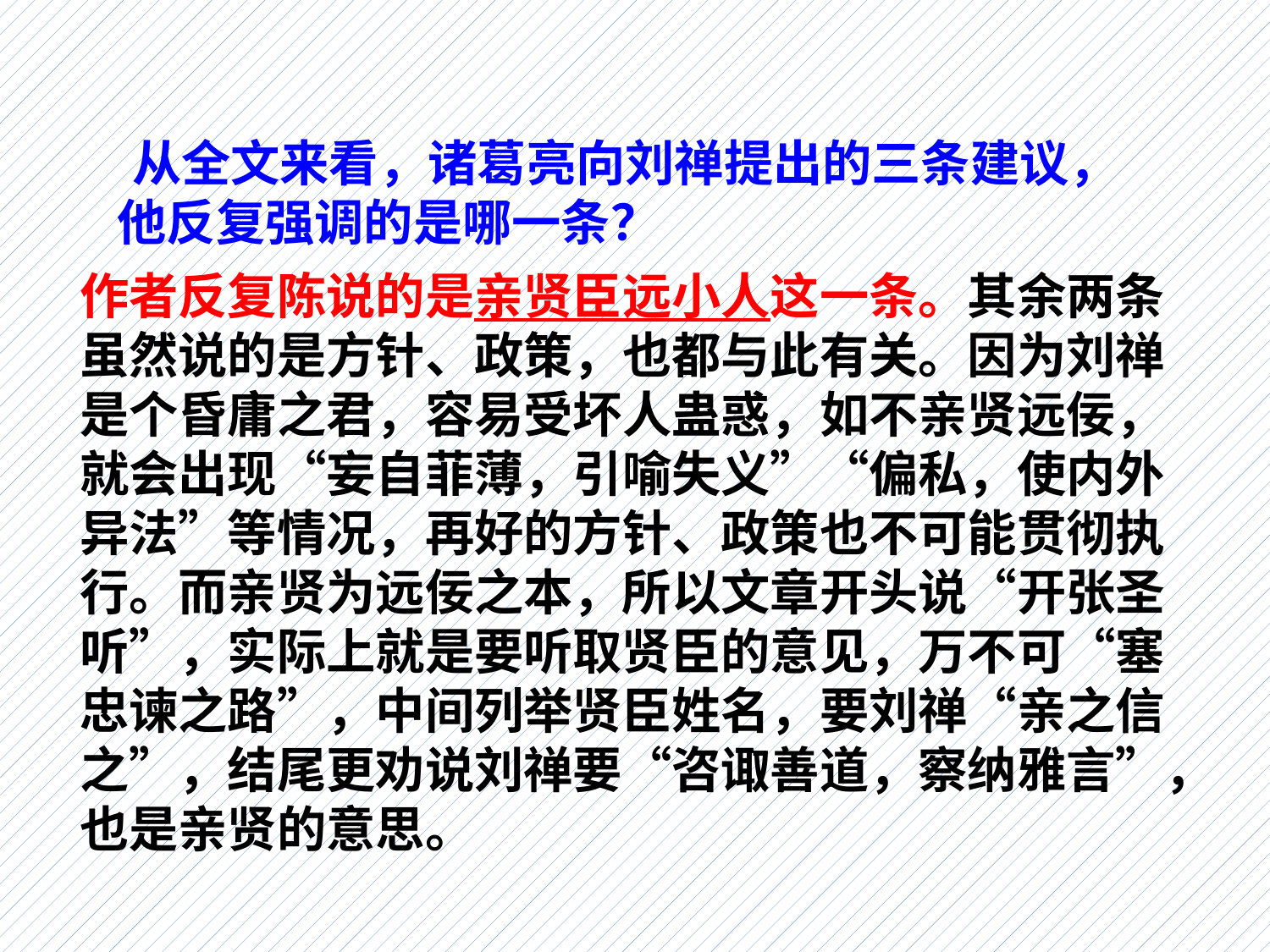

从全文来看，诸葛亮向刘禅提出的三条建议，他反复强调的是哪一条？
作者反复陈说的是亲贤臣远小人这一条。其余两条虽然说的是方针、政策，也都与此有关。因为刘禅是个昏庸之君，容易受坏人蛊惑，如不亲贤远佞，就会出现“妄自菲薄，引喻失义”“偏私，使内外异法”等情况，再好的方针、政策也不可能贯彻执行。而亲贤为远佞之本，所以文章开头说“开张圣听”，实际上就是要听取贤臣的意见，万不可“塞忠谏之路”，中间列举贤臣姓名，要刘禅“亲之信之”，结尾更劝说刘禅要“咨诹善道，察纳雅言”，也是亲贤的意思。